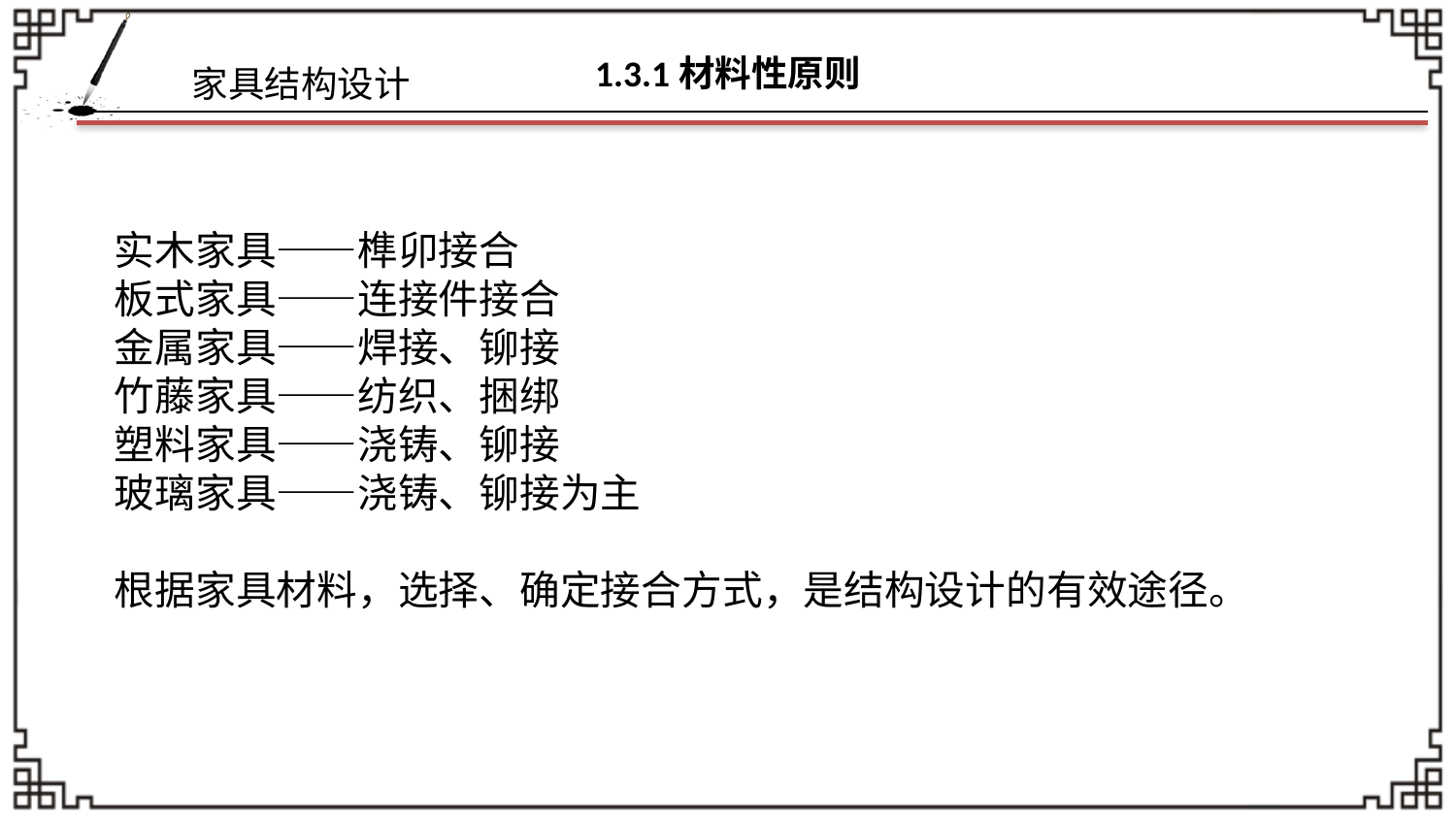

# 1.3.1材料性原则
实木家具——榫卯接合
板式家具——连接件接合
金属家具——焊接、铆接
竹藤家具——纺织、捆绑
塑料家具——浇铸、铆接
玻璃家具——浇铸、铆接为主

根据家具材料，选择、确定接合方式，是结构设计的有效途径。